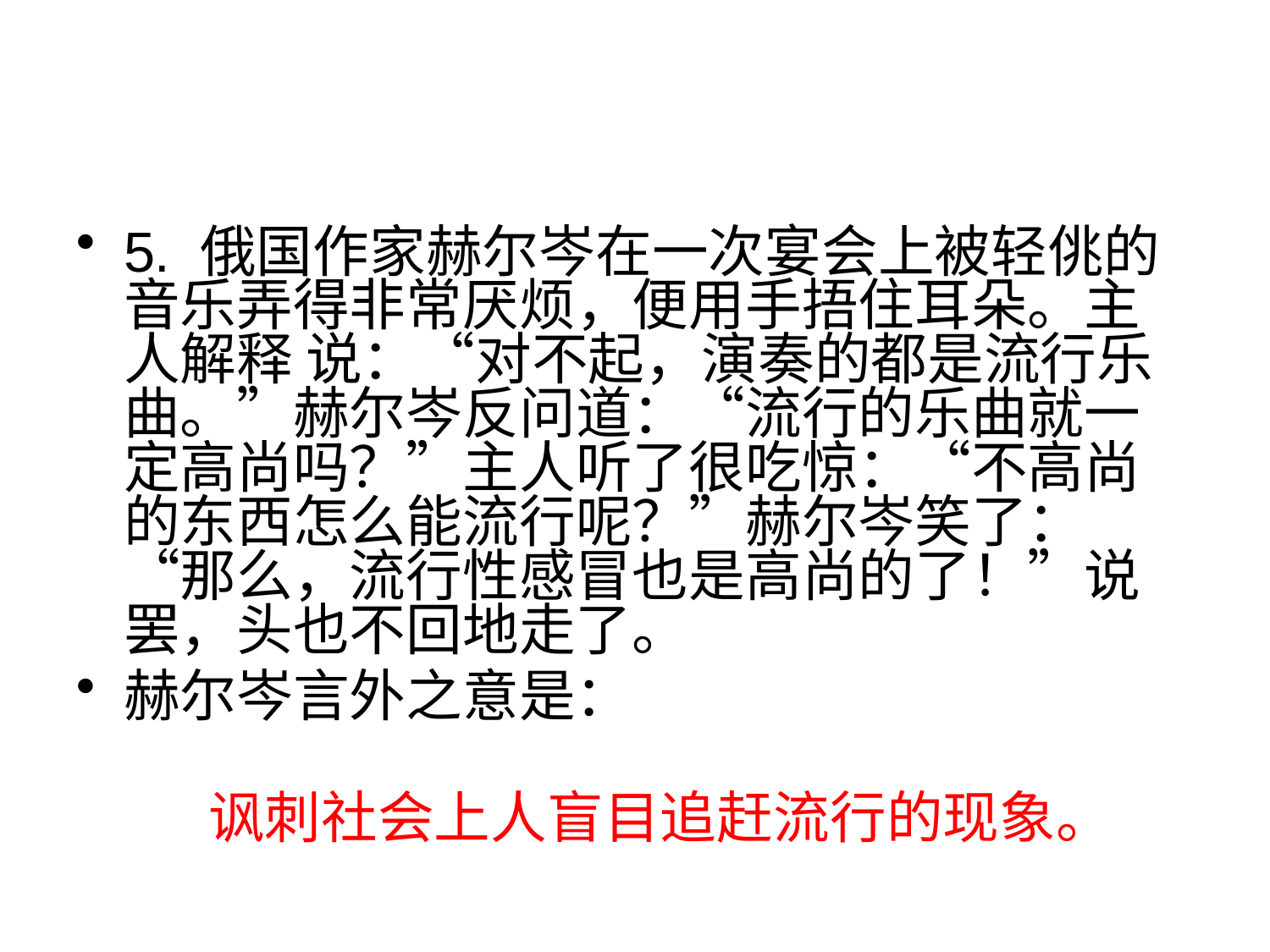

#
5. 俄国作家赫尔岑在一次宴会上被轻佻的音乐弄得非常厌烦，便用手捂住耳朵。主人解释 说：“对不起，演奏的都是流行乐曲。”赫尔岑反问道：“流行的乐曲就一定高尚吗？”主人听了很吃惊：“不高尚的东西怎么能流行呢？”赫尔岑笑了：“那么，流行性感冒也是高尚的了！”说罢，头也不回地走了。
赫尔岑言外之意是：
讽刺社会上人盲目追赶流行的现象。